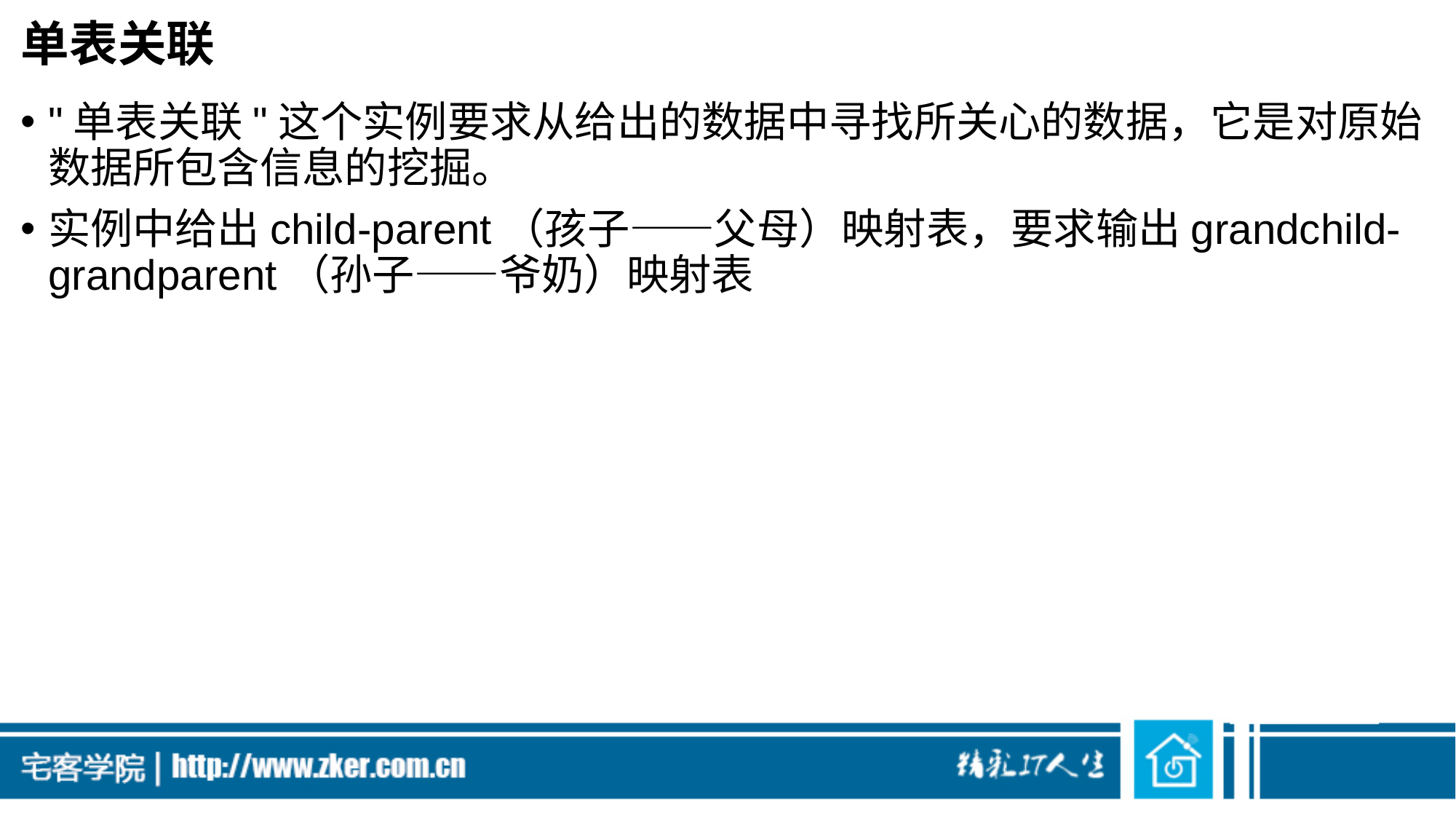

# 单表关联
"单表关联"这个实例要求从给出的数据中寻找所关心的数据，它是对原始数据所包含信息的挖掘。
实例中给出child-parent（孩子——父母）映射表，要求输出grandchild-grandparent（孙子——爷奶）映射表